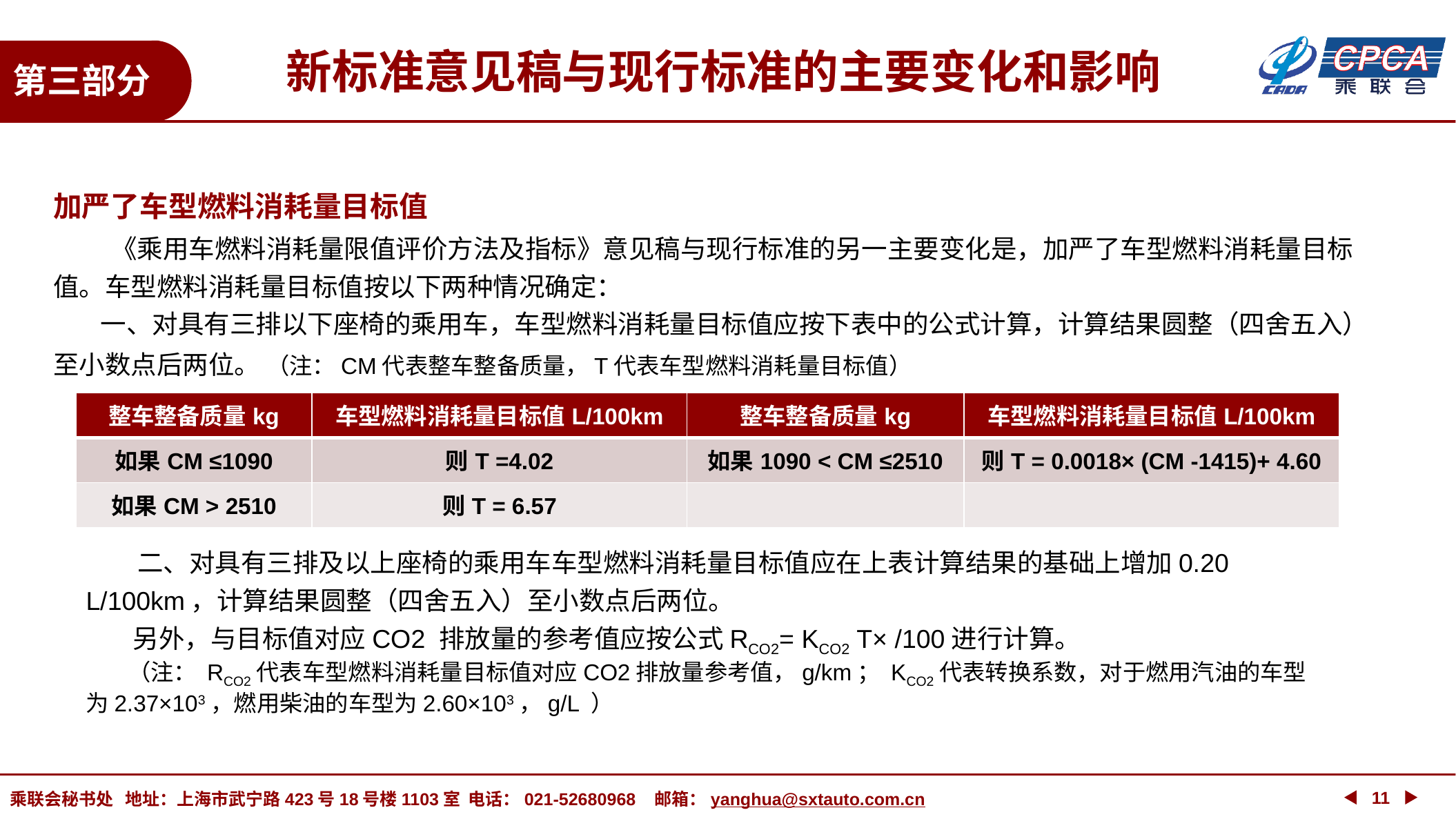

新标准意见稿与现行标准的主要变化和影响

第三部分
加严了车型燃料消耗量目标值
        《乘用车燃料消耗量限值评价方法及指标》意见稿与现行标准的另一主要变化是，加严了车型燃料消耗量目标值。车型燃料消耗量目标值按以下两种情况确定：
       一、对具有三排以下座椅的乘用车，车型燃料消耗量目标值应按下表中的公式计算，计算结果圆整（四舍五入）至小数点后两位。 （注：CM代表整车整备质量，T代表车型燃料消耗量目标值）
| 整车整备质量kg | 车型燃料消耗量目标值L/100km | 整车整备质量kg | 车型燃料消耗量目标值L/100km |
| --- | --- | --- | --- |
| 如果CM ≤1090 | 则T =4.02 | 如果1090 < CM ≤2510 | 则T = 0.0018× (CM -1415)+ 4.60 |
| 如果CM > 2510 | 则T = 6.57 |  |  |
       二、对具有三排及以上座椅的乘用车车型燃料消耗量目标值应在上表计算结果的基础上增加0.20 L/100km，计算结果圆整（四舍五入）至小数点后两位。
       另外，与目标值对应CO2 排放量的参考值应按公式RCO2= KCO2 T× /100进行计算。
       （注： RCO2代表车型燃料消耗量目标值对应CO2排放量参考值，g/km； KCO2代表转换系数，对于燃用汽油的车型为2.37×103，燃用柴油的车型为2.60×103，g/L ）